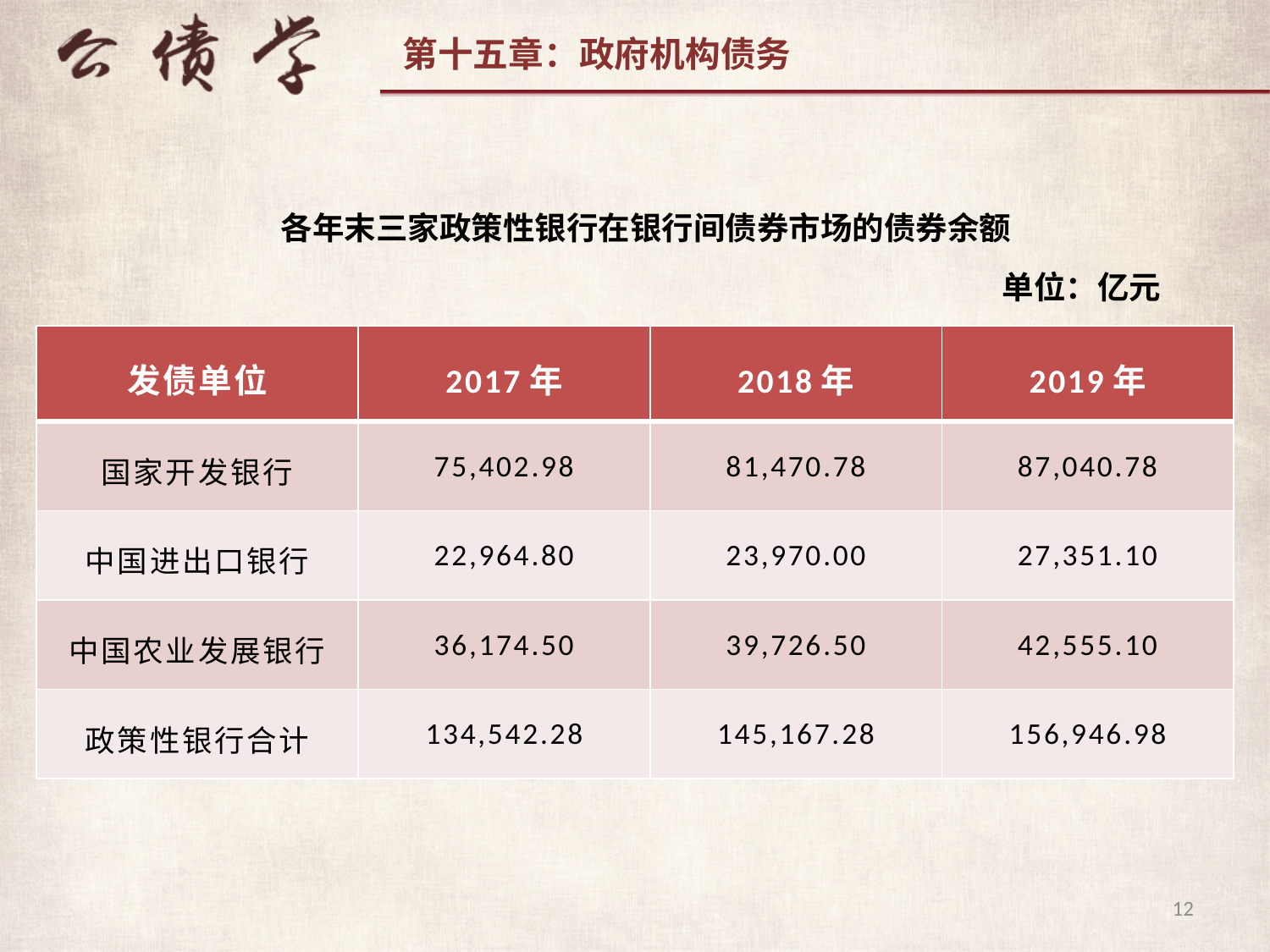

各年末三家政策性银行在银行间债券市场的债券余额
单位：亿元
| 发债单位 | 2017年 | 2018年 | 2019年 |
| --- | --- | --- | --- |
| 国家开发银行 | 75,402.98 | 81,470.78 | 87,040.78 |
| 中国进出口银行 | 22,964.80 | 23,970.00 | 27,351.10 |
| 中国农业发展银行 | 36,174.50 | 39,726.50 | 42,555.10 |
| 政策性银行合计 | 134,542.28 | 145,167.28 | 156,946.98 |
12